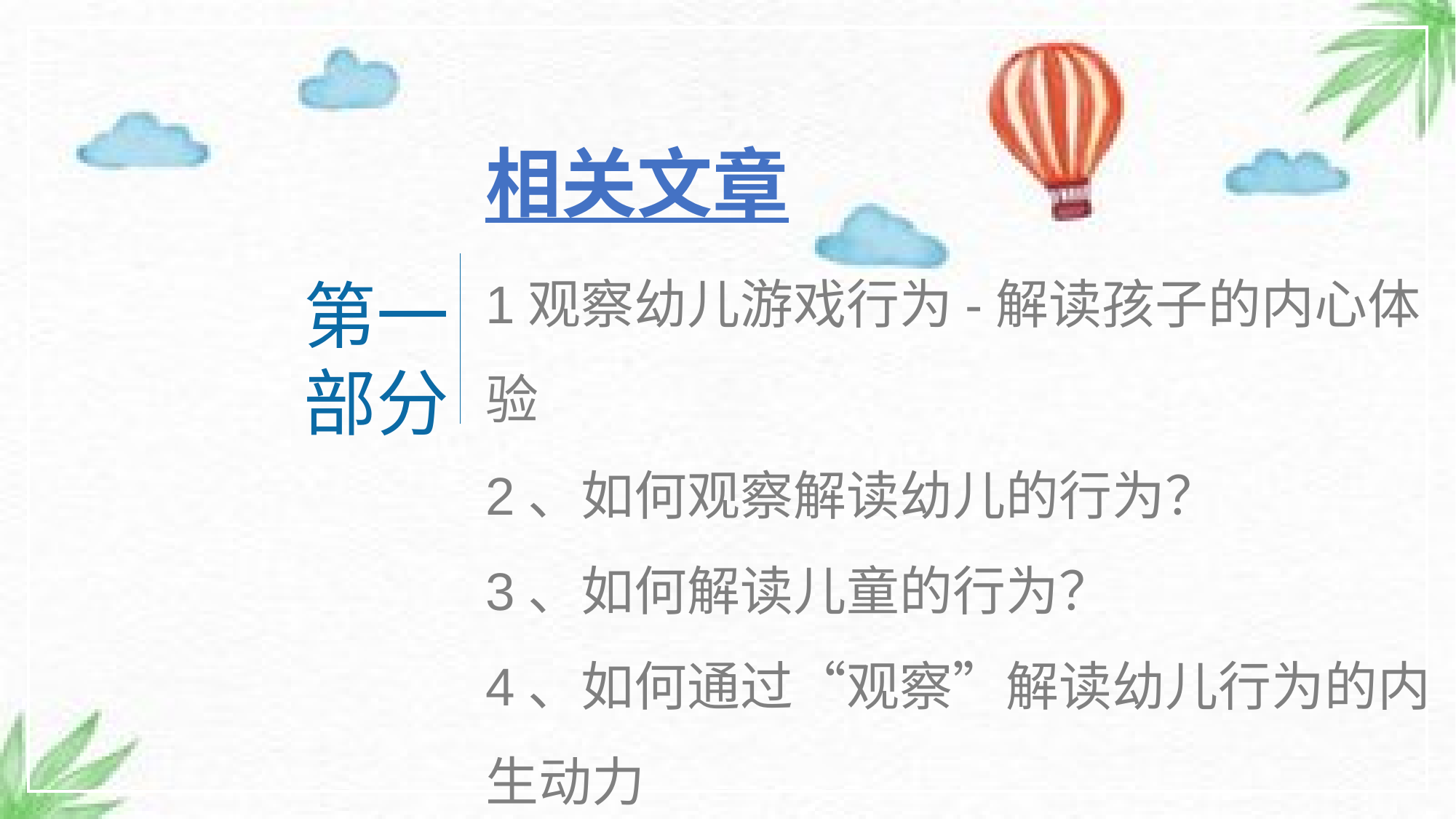

相关文章
1观察幼儿游戏行为-解读孩子的内心体验
2、如何观察解读幼儿的行为？
3、如何解读儿童的行为？
4、如何通过“观察”解读幼儿行为的内生动力
第一部分